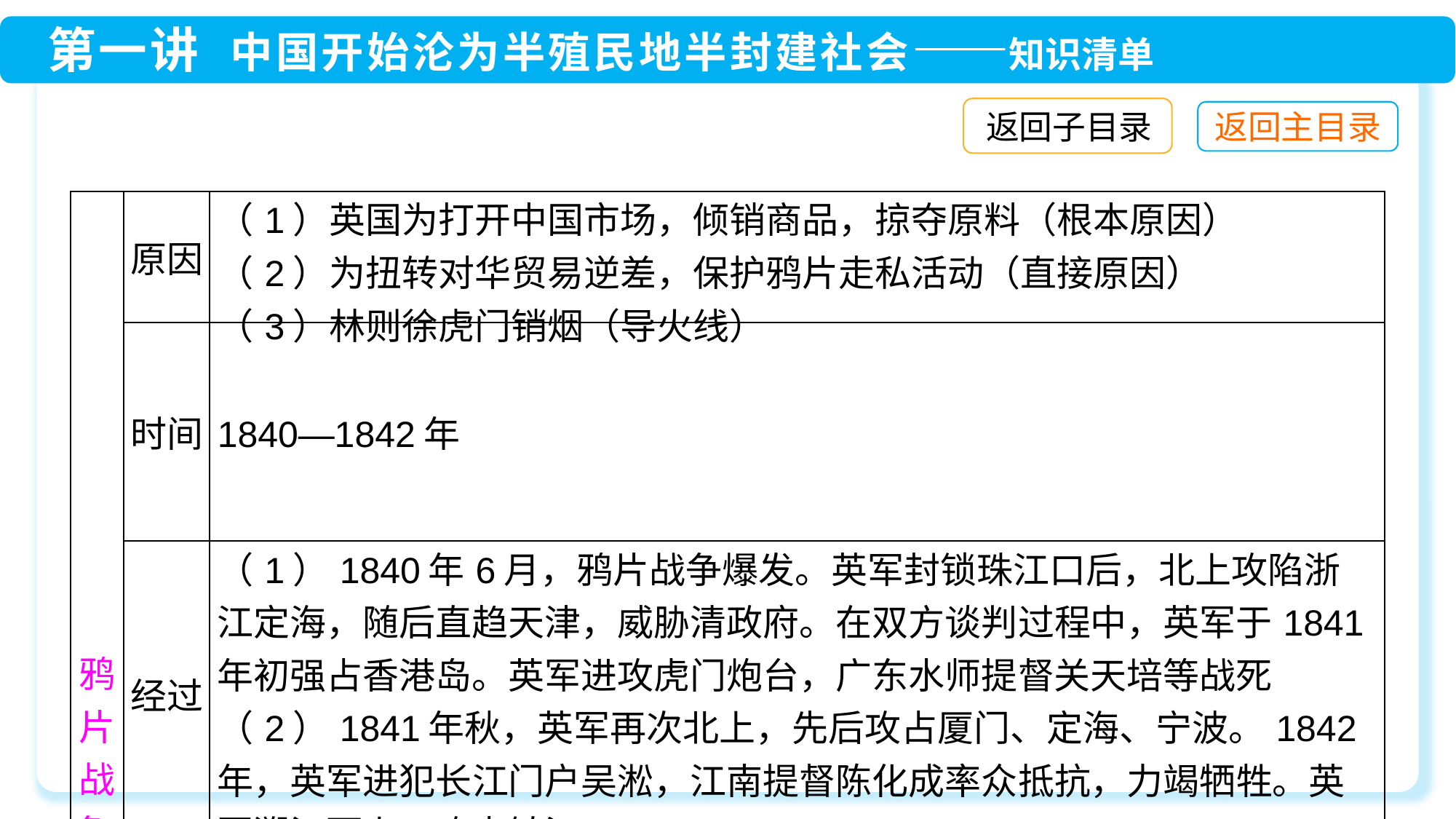

返回子目录
| 鸦片战争 | 原因 | （1）英国为打开中国市场，倾销商品，掠夺原料（根本原因） （2）为扭转对华贸易逆差，保护鸦片走私活动（直接原因） （3）林则徐虎门销烟（导火线） |
| --- | --- | --- |
|  | 时间 | 1840—1842年 |
|  | 经过 | （1）1840年6月，鸦片战争爆发。英军封锁珠江口后，北上攻陷浙江定海，随后直趋天津，威胁清政府。在双方谈判过程中，英军于1841年初强占香港岛。英军进攻虎门炮台，广东水师提督关天培等战死 （2）1841年秋，英军再次北上，先后攻占厦门、定海、宁波。1842年，英军进犯长江门户吴淞，江南提督陈化成率众抵抗，力竭牺牲。英军溯江而上，攻占镇江 （3）1842年8月初，英军到达南京下关江面。清政府向侵略者屈服 |
|  | 结果 | 1842年8月，清政府战败被迫与英国签订了中国近代史上第一个丧权辱国的不平等条约——中英《南京条约》 |